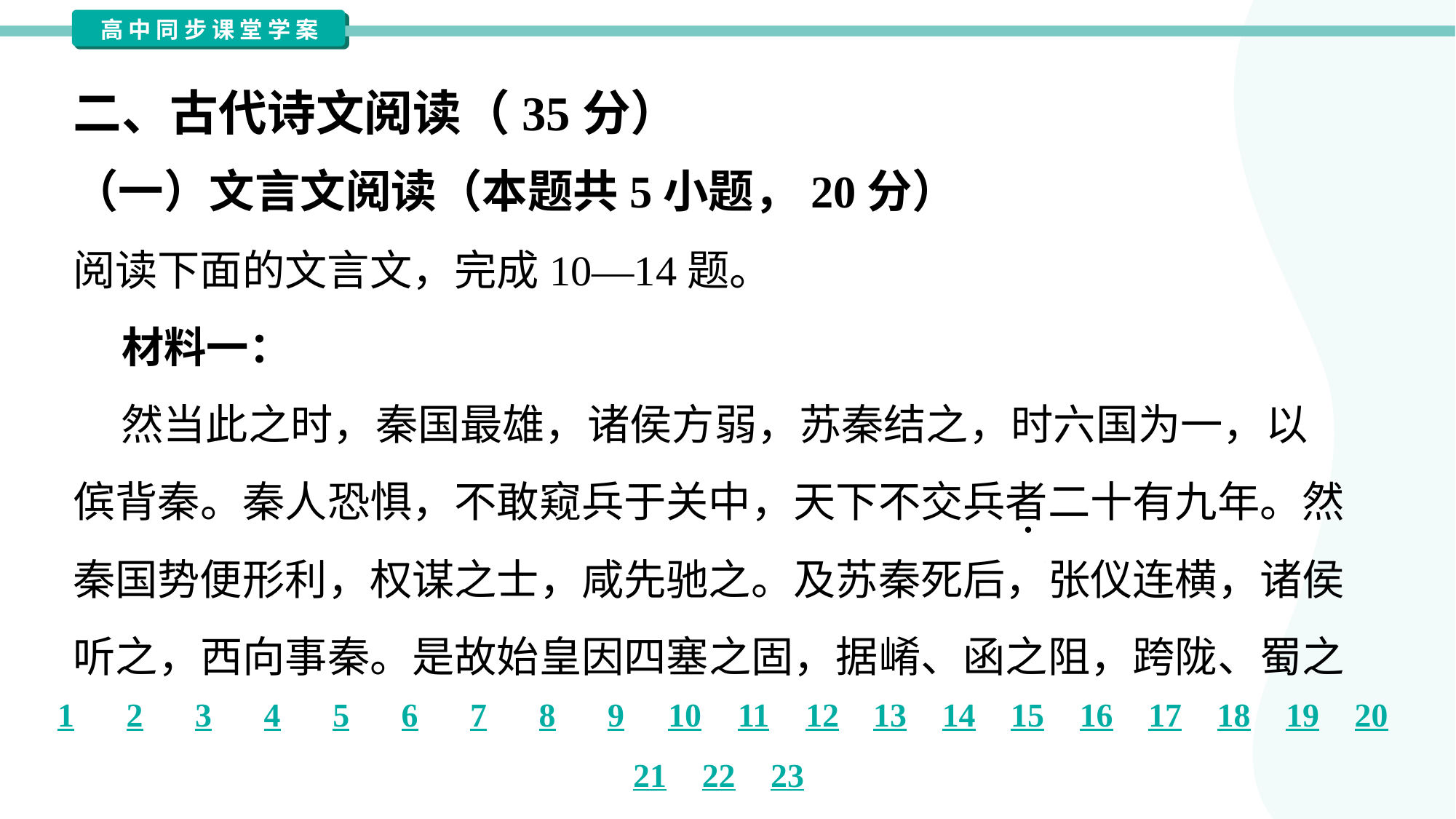

二、古代诗文阅读（35分）
（一）文言文阅读（本题共5小题，20分）
阅读下面的文言文，完成10—14题。
    材料一：
    然当此之时，秦国最雄，诸侯方弱，苏秦结之，时六国为一，以
傧背秦。秦人恐惧，不敢窥兵于关中，天下不交兵者二十有九年。然
秦国势便形利，权谋之士，咸先驰之。及苏秦死后，张仪连横，诸侯
听之，西向事秦。是故始皇因四塞之固，据崤、函之阻，跨陇、蜀之